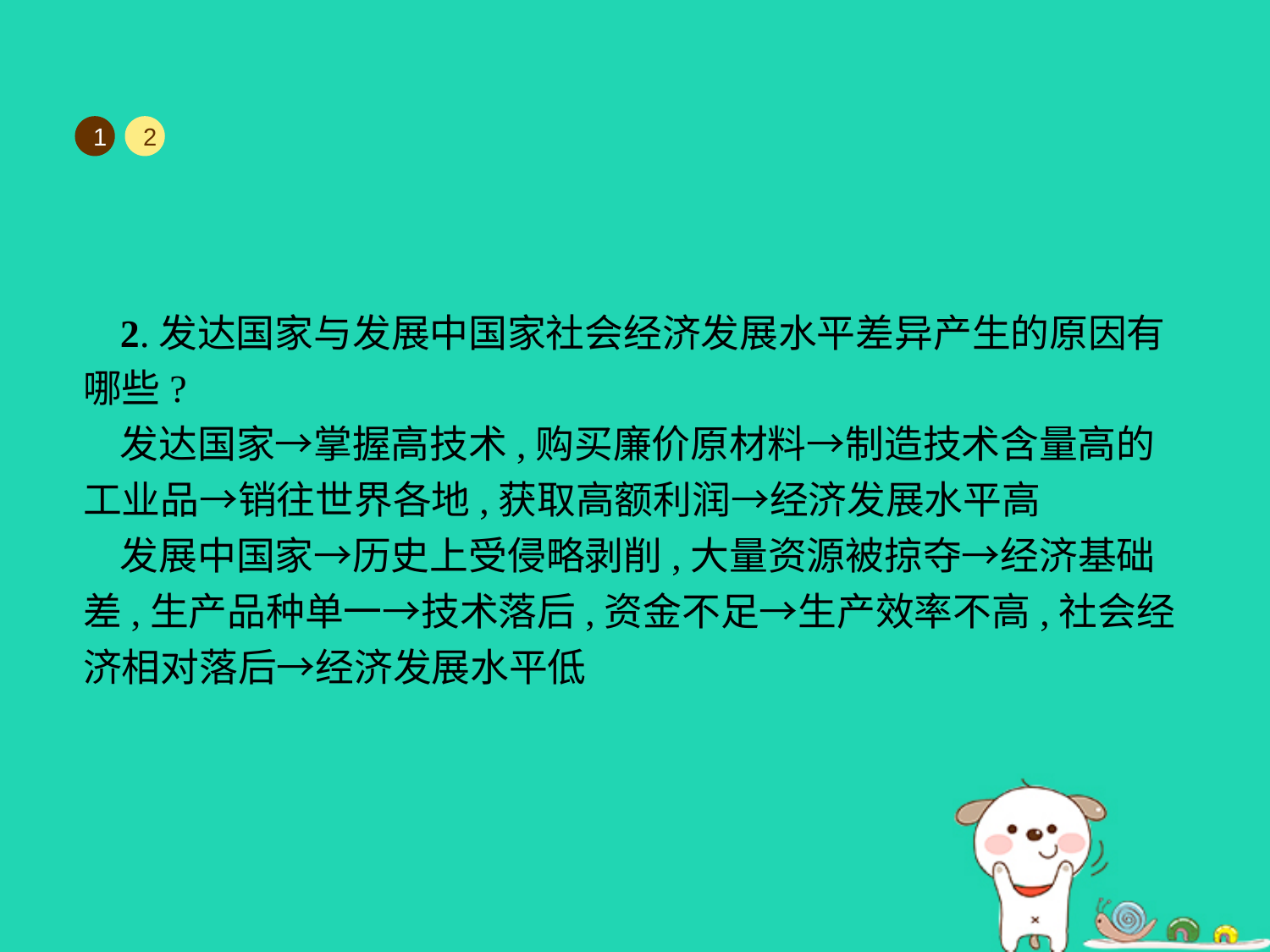

1
2
2.发达国家与发展中国家社会经济发展水平差异产生的原因有哪些?
发达国家→掌握高技术,购买廉价原材料→制造技术含量高的工业品→销往世界各地,获取高额利润→经济发展水平高
发展中国家→历史上受侵略剥削,大量资源被掠夺→经济基础差,生产品种单一→技术落后,资金不足→生产效率不高,社会经济相对落后→经济发展水平低